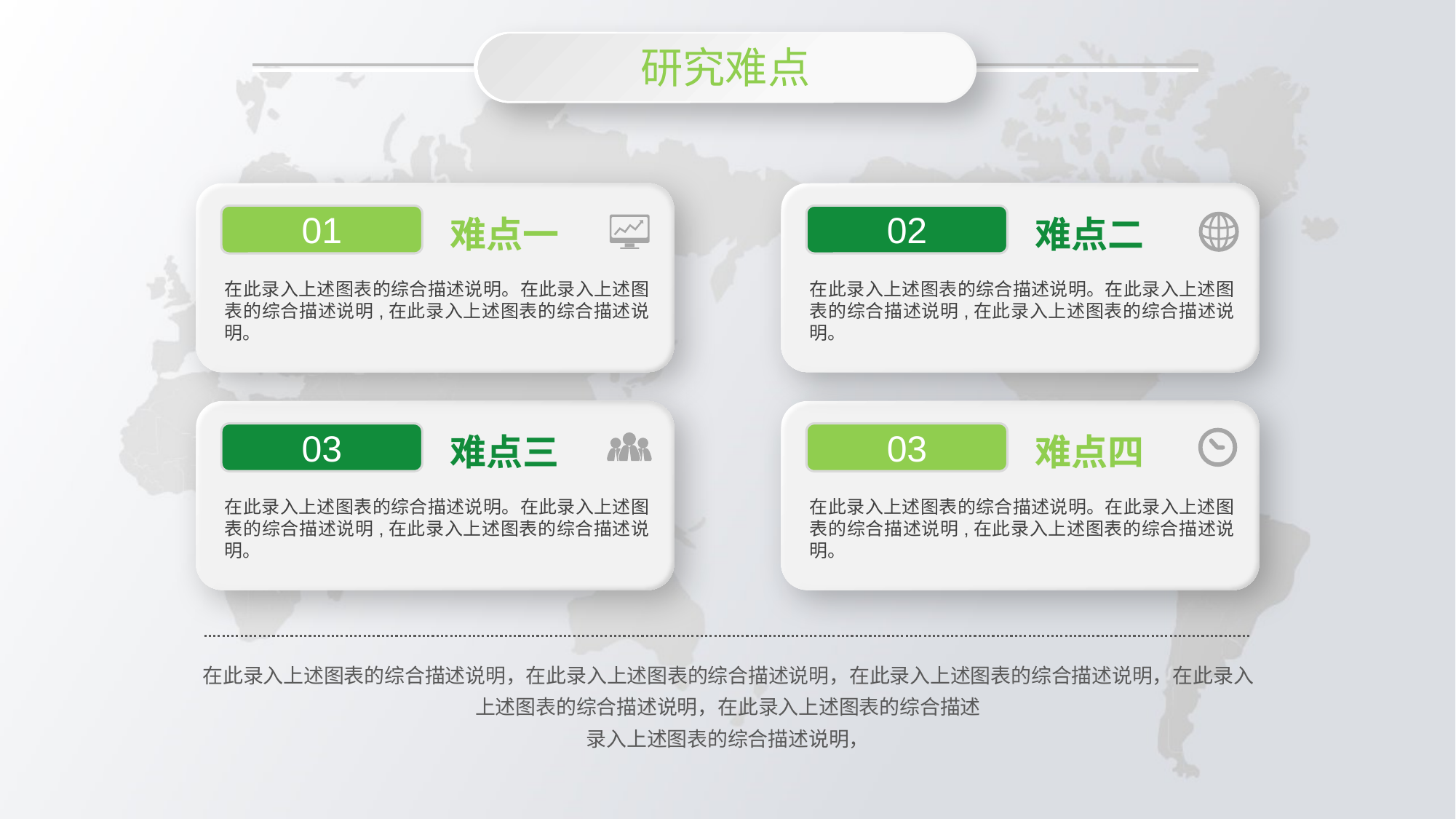

研究难点

01

02

难点一
难点二
在此录入上述图表的综合描述说明。在此录入上述图表的综合描述说明,在此录入上述图表的综合描述说明。

在此录入上述图表的综合描述说明。在此录入上述图表的综合描述说明,在此录入上述图表的综合描述说明。

03

03

难点三
难点四
在此录入上述图表的综合描述说明。在此录入上述图表的综合描述说明,在此录入上述图表的综合描述说明。

在此录入上述图表的综合描述说明。在此录入上述图表的综合描述说明,在此录入上述图表的综合描述说明。

在此录入上述图表的综合描述说明，在此录入上述图表的综合描述说明，在此录入上述图表的综合描述说明，在此录入上述图表的综合描述说明，在此录入上述图表的综合描述
录入上述图表的综合描述说明，